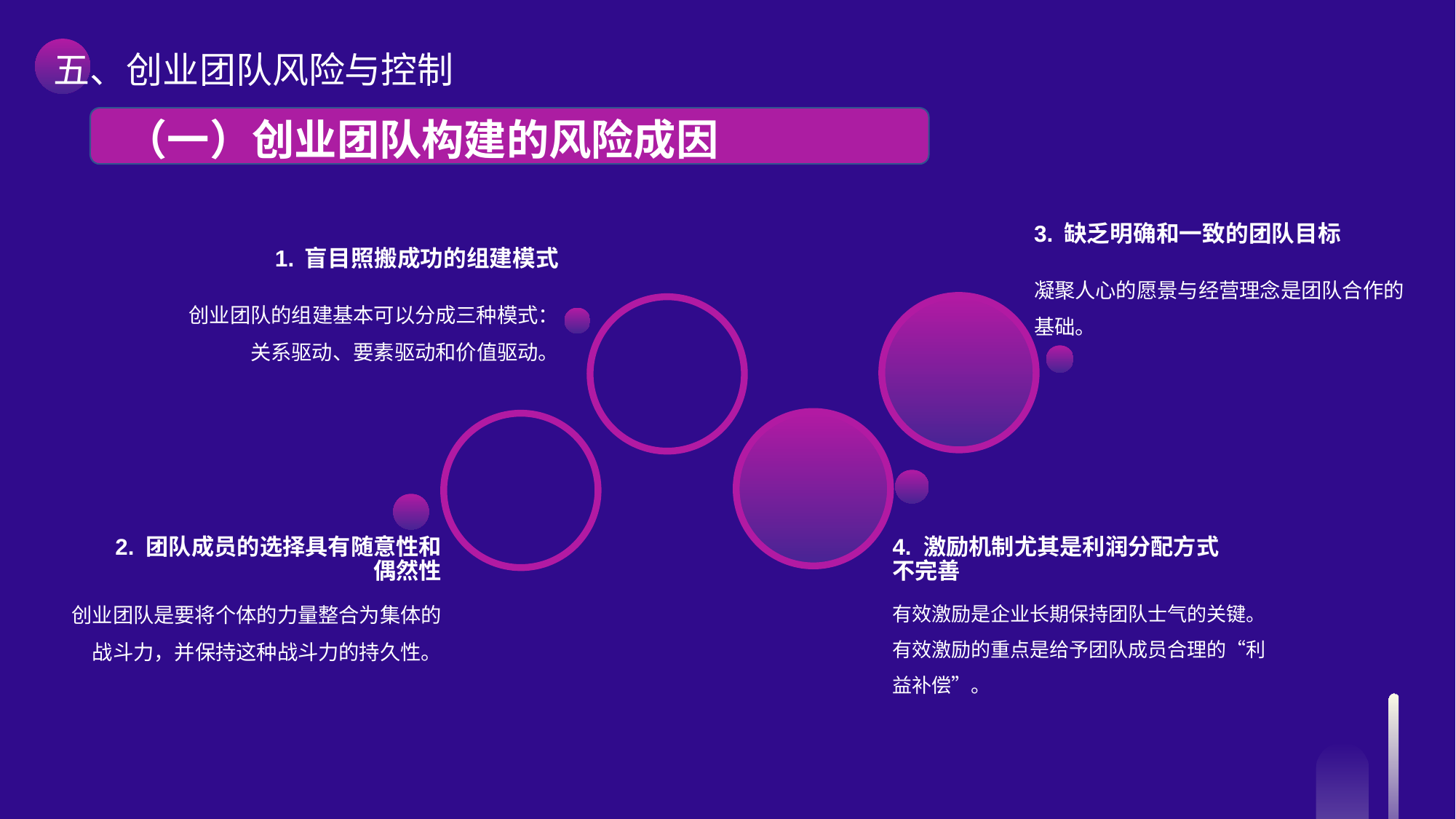

五、创业团队风险与控制

 （一）创业团队构建的风险成因
3. 缺乏明确和一致的团队目标
1. 盲目照搬成功的组建模式
凝聚人心的愿景与经营理念是团队合作的基础。
创业团队的组建基本可以分成三种模式：关系驱动、要素驱动和价值驱动。

2. 团队成员的选择具有随意性和偶然性
4. 激励机制尤其是利润分配方式不完善
创业团队是要将个体的力量整合为集体的战斗力，并保持这种战斗力的持久性。
有效激励是企业长期保持团队士气的关键。有效激励的重点是给予团队成员合理的“利益补偿”。